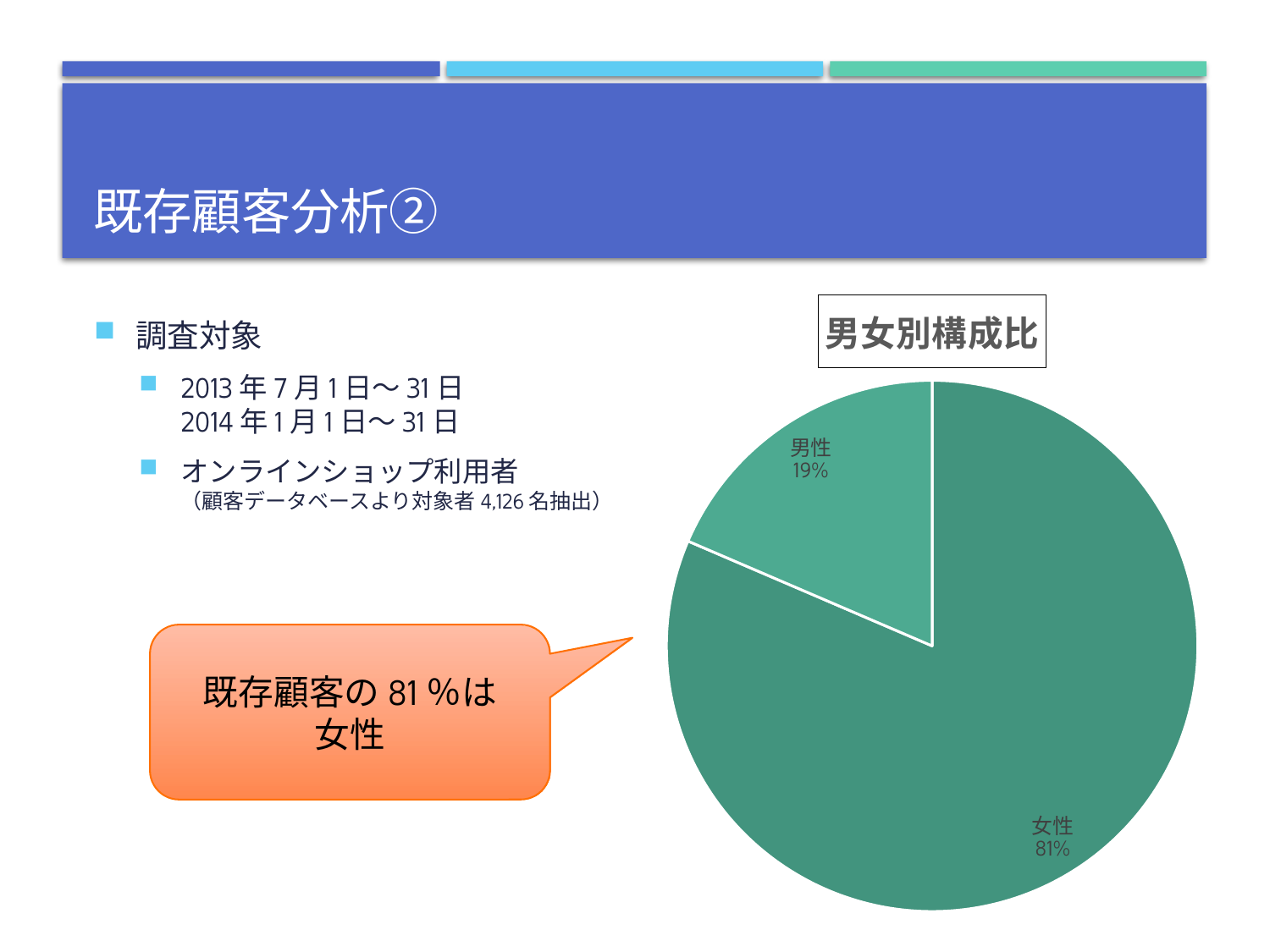

# 既存顧客分析②

### Chart:

| Category | 男女別構成比 |
|---|---|
| 女性 | 3361.0 |
| 男性 | 765.0 |

### Chart

| Category |
|---|
調査対象
2013年7月1日～31日
2014年1月1日～31日
オンラインショップ利用者
（顧客データベースより対象者4,126名抽出）
既存顧客の81％は
女性